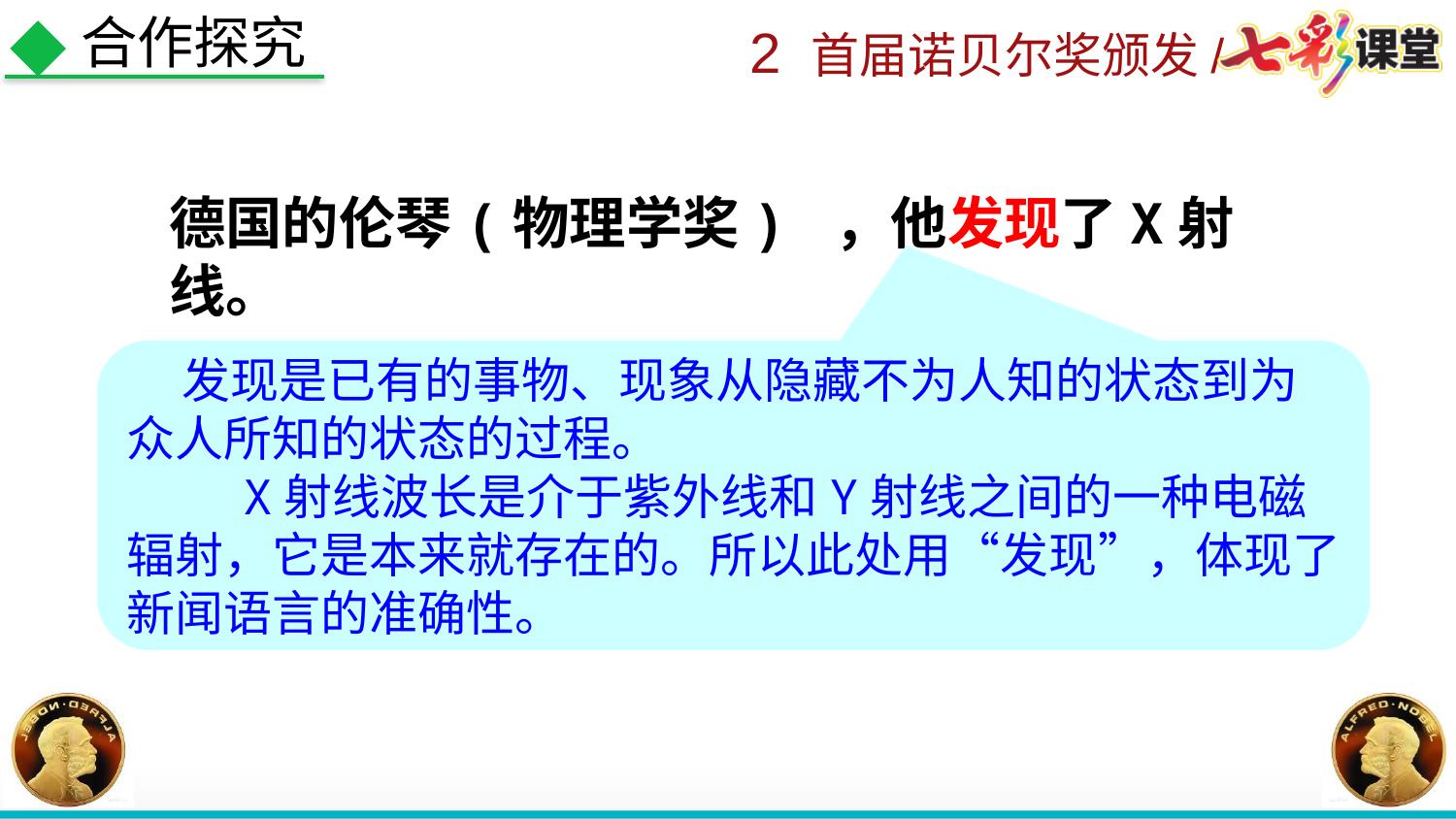

合作探究

德国的伦琴(物理学奖) ，他发现了X射线。
    发现是已有的事物、现象从隐藏不为人知的状态到为众人所知的状态的过程。
    X射线波长是介于紫外线和Y射线之间的一种电磁辐射，它是本来就存在的。所以此处用“发现”，体现了新闻语言的准确性。